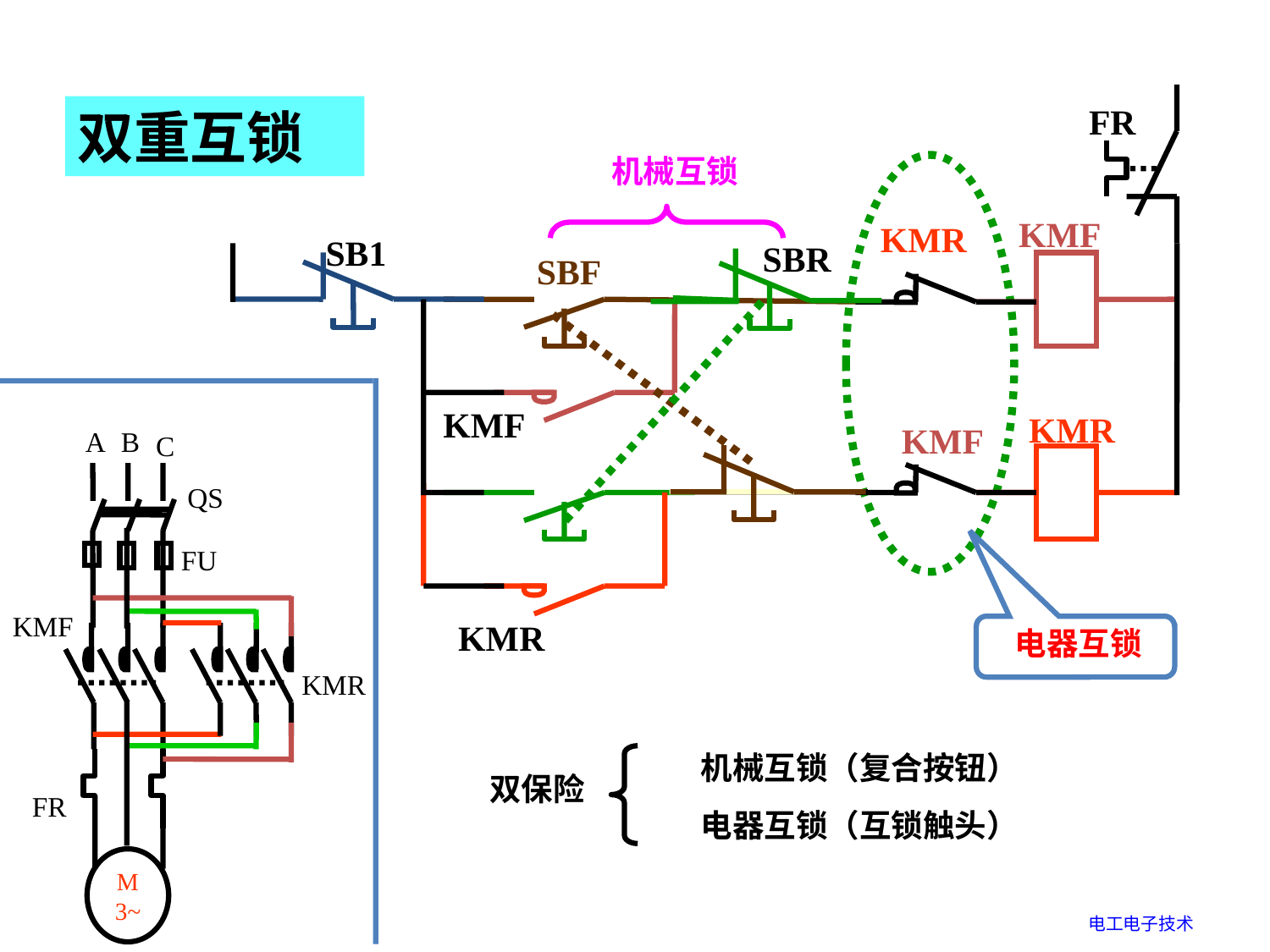

FR
双重互锁

机械互锁

KMF
KMR
SB1
SBR

SBF

KMF
KMR
KMF
A
B
C

QS

FU

KMF

KMR

电器互锁

KMR

机械互锁（复合按钮）
电器互锁（互锁触头）
双保险

FR

M
3~
电工电子技术